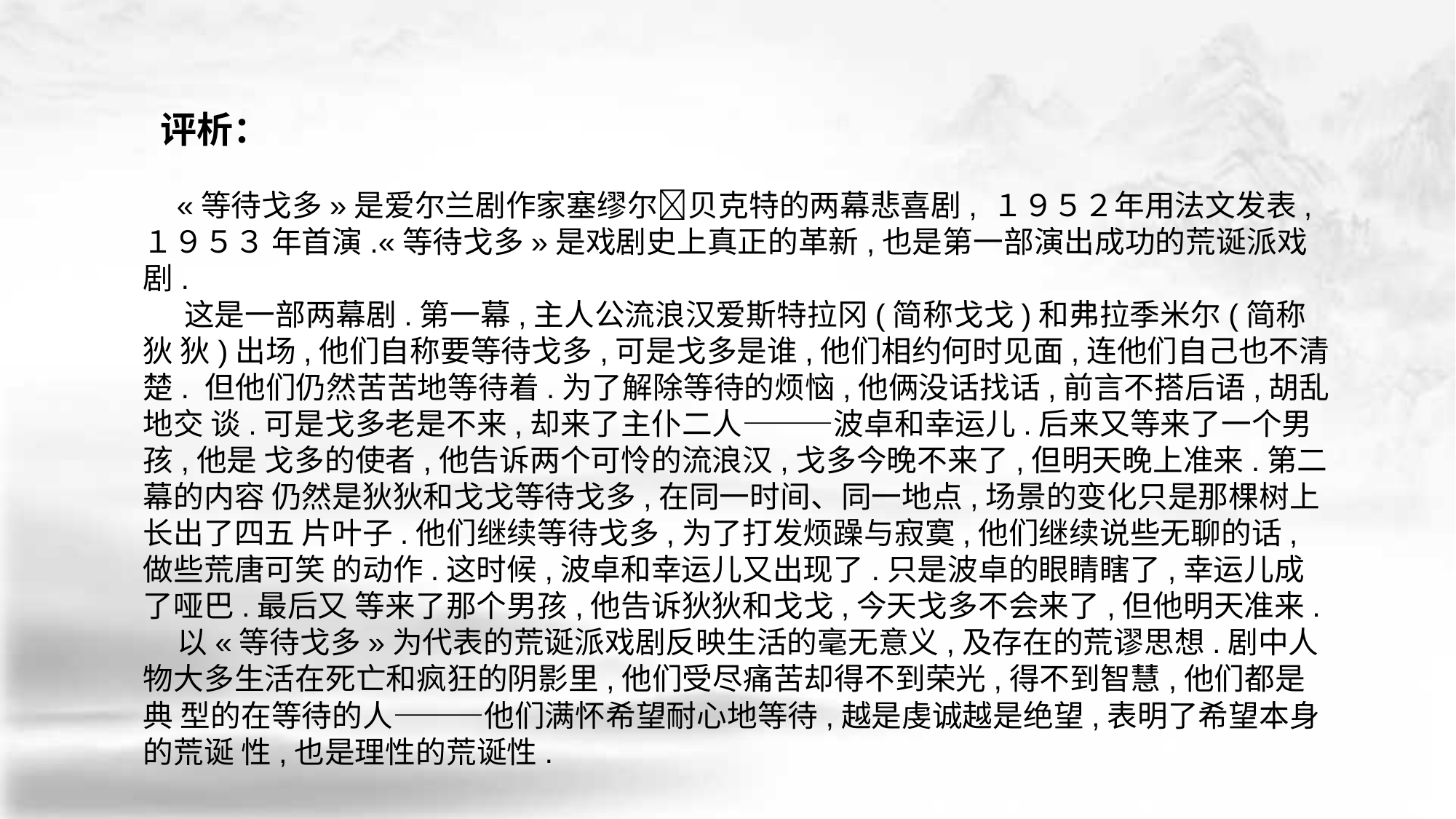

评析：

    «等待戈多»是爱尔兰剧作家塞缪尔􀅰贝克特的两幕悲喜剧, １９５２年用法文发表, １９５３ 年首演.«等待戈多»是戏剧史上真正的革新,也是第一部演出成功的荒诞派戏剧.
     这是一部两幕剧.第一幕,主人公流浪汉爱斯特拉冈(简称戈戈)和弗拉季米尔(简称狄 狄)出场,他们自称要等待戈多,可是戈多是谁,他们相约何时见面,连他们自己也不清楚. 但他们仍然苦苦地等待着.为了解除等待的烦恼,他俩没话找话,前言不搭后语,胡乱地交 谈.可是戈多老是不来,却来了主仆二人———波卓和幸运儿.后来又等来了一个男孩,他是 戈多的使者,他告诉两个可怜的流浪汉,戈多今晚不来了,但明天晚上准来.第二幕的内容 仍然是狄狄和戈戈等待戈多,在同一时间、同一地点,场景的变化只是那棵树上长出了四五 片叶子.他们继续等待戈多,为了打发烦躁与寂寞,他们继续说些无聊的话,做些荒唐可笑 的动作.这时候,波卓和幸运儿又出现了.只是波卓的眼睛瞎了,幸运儿成了哑巴.最后又 等来了那个男孩,他告诉狄狄和戈戈,今天戈多不会来了,但他明天准来.
    以«等待戈多»为代表的荒诞派戏剧反映生活的毫无意义,及存在的荒谬思想.剧中人物大多生活在死亡和疯狂的阴影里,他们受尽痛苦却得不到荣光,得不到智慧,他们都是典 型的在等待的人———他们满怀希望耐心地等待,越是虔诚越是绝望,表明了希望本身的荒诞 性,也是理性的荒诞性.